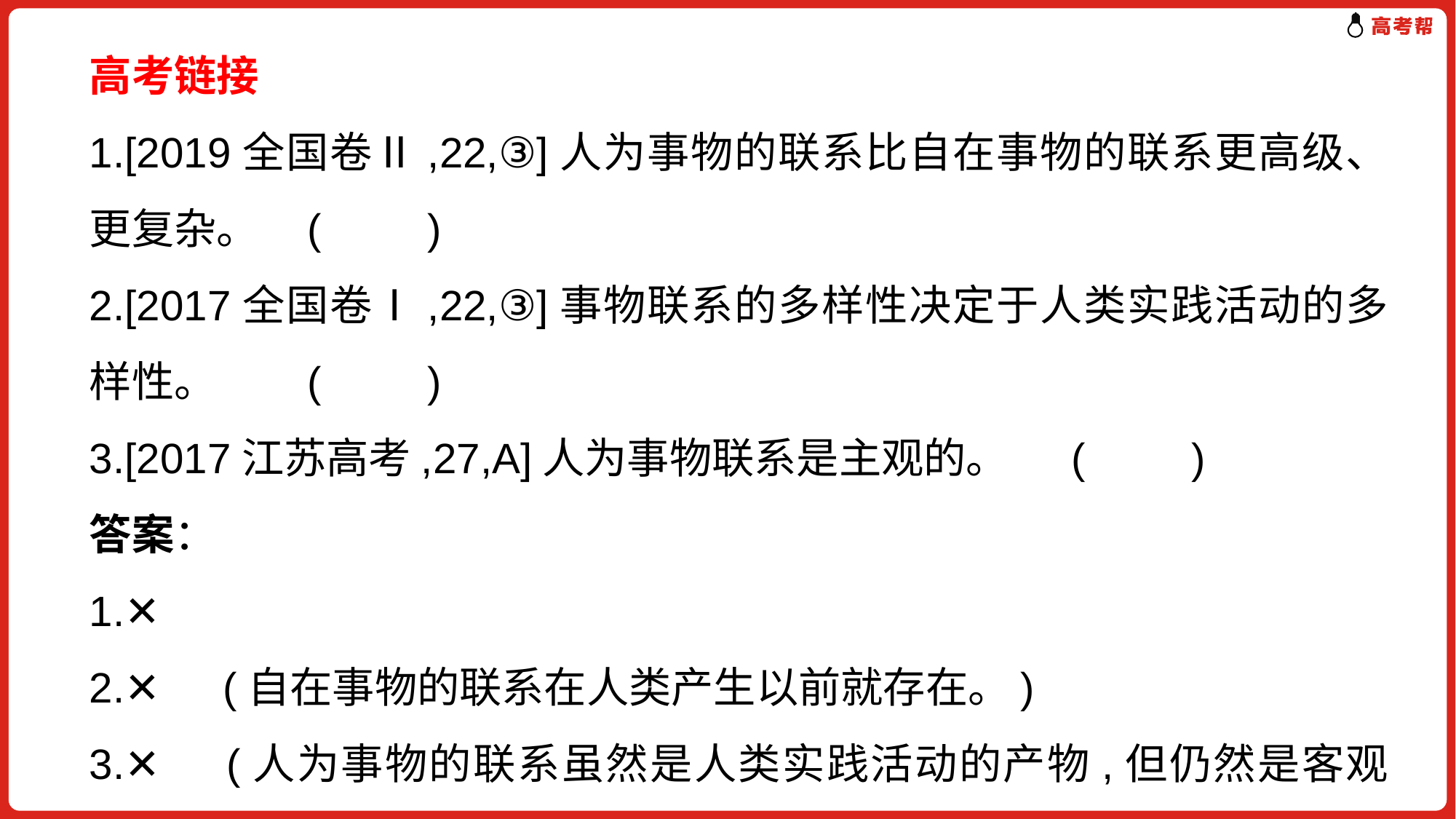

高考链接
1.[2019全国卷Ⅱ,22,③]人为事物的联系比自在事物的联系更高级、更复杂。	(　　)
2.[2017全国卷Ⅰ,22,③]事物联系的多样性决定于人类实践活动的多样性。	(　　)
3.[2017江苏高考,27,A]人为事物联系是主观的。	(　　)
答案：
1.✕
2.✕　(自在事物的联系在人类产生以前就存在。)
3.✕　(人为事物的联系虽然是人类实践活动的产物,但仍然是客观的。)